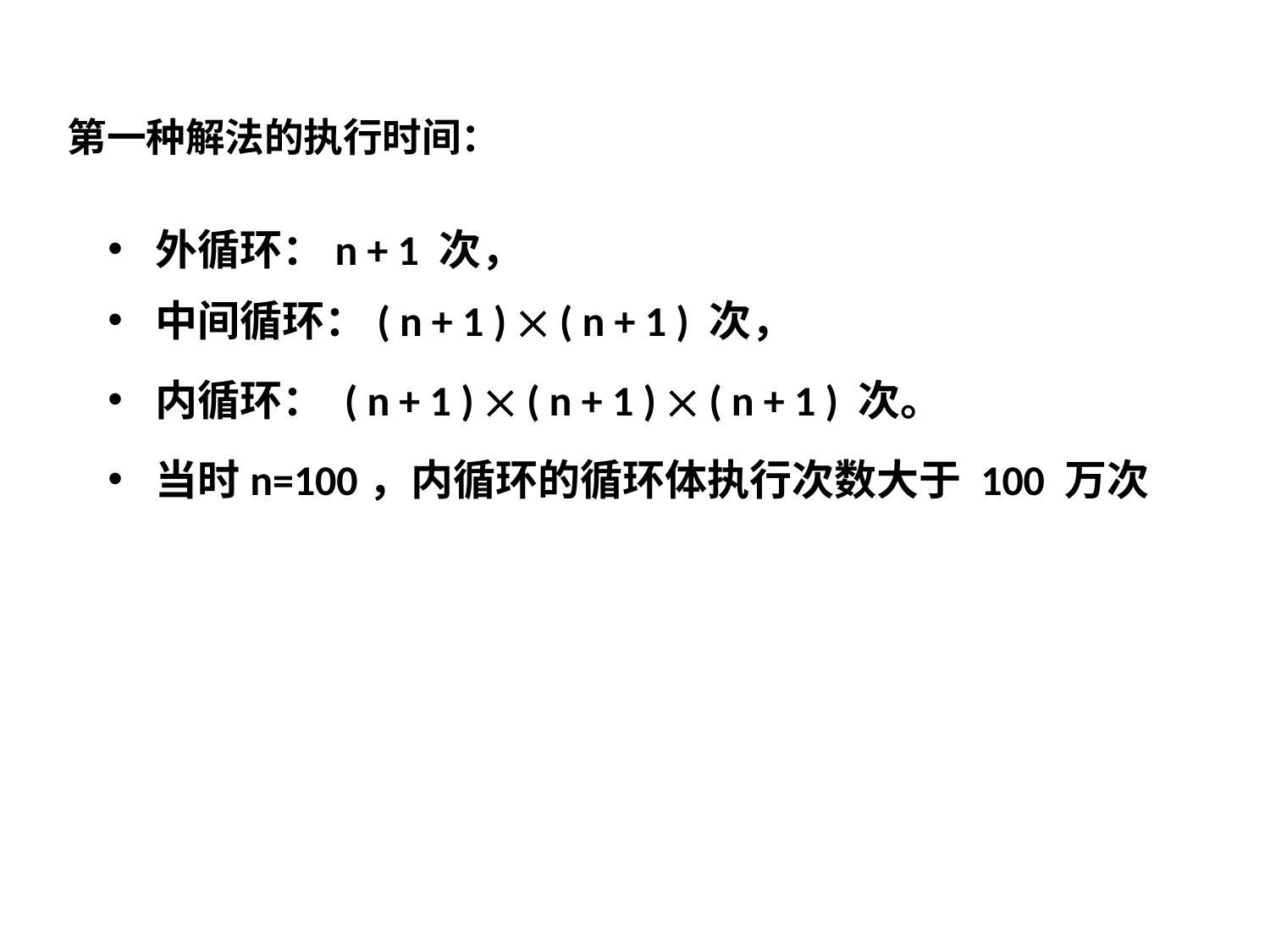

第一种解法的执行时间：
外循环：n + 1 次，
中间循环：( n + 1 ) × ( n + 1 ) 次，
内循环： ( n + 1 ) × ( n + 1 ) × ( n + 1 ) 次。
当时n=100，内循环的循环体执行次数大于 100 万次